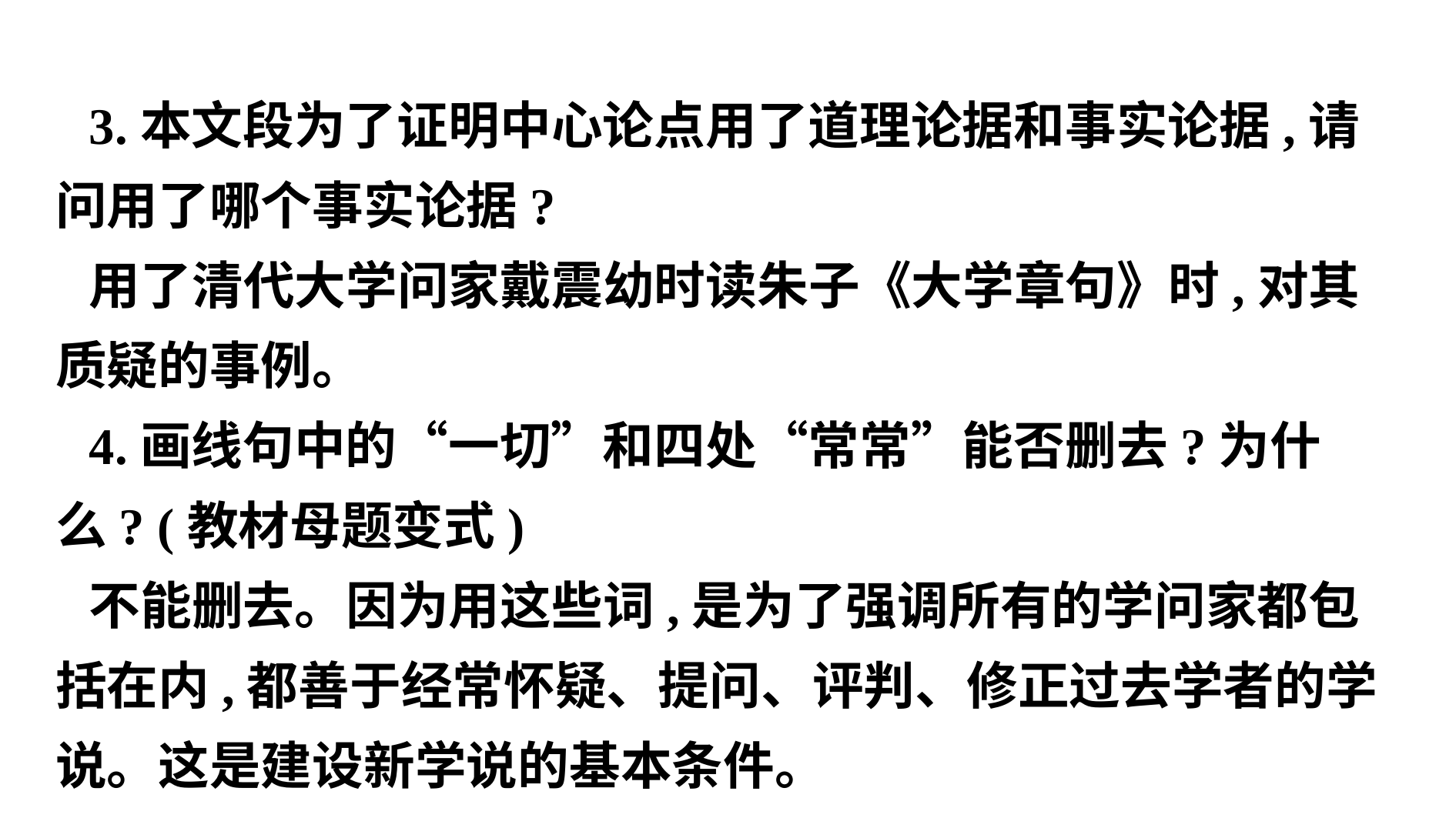

3.本文段为了证明中心论点用了道理论据和事实论据,请问用了哪个事实论据?
用了清代大学问家戴震幼时读朱子《大学章句》时,对其质疑的事例。
4.画线句中的“一切”和四处“常常”能否删去?为什么? (教材母题变式)
不能删去。因为用这些词,是为了强调所有的学问家都包括在内,都善于经常怀疑、提问、评判、修正过去学者的学说。这是建设新学说的基本条件。